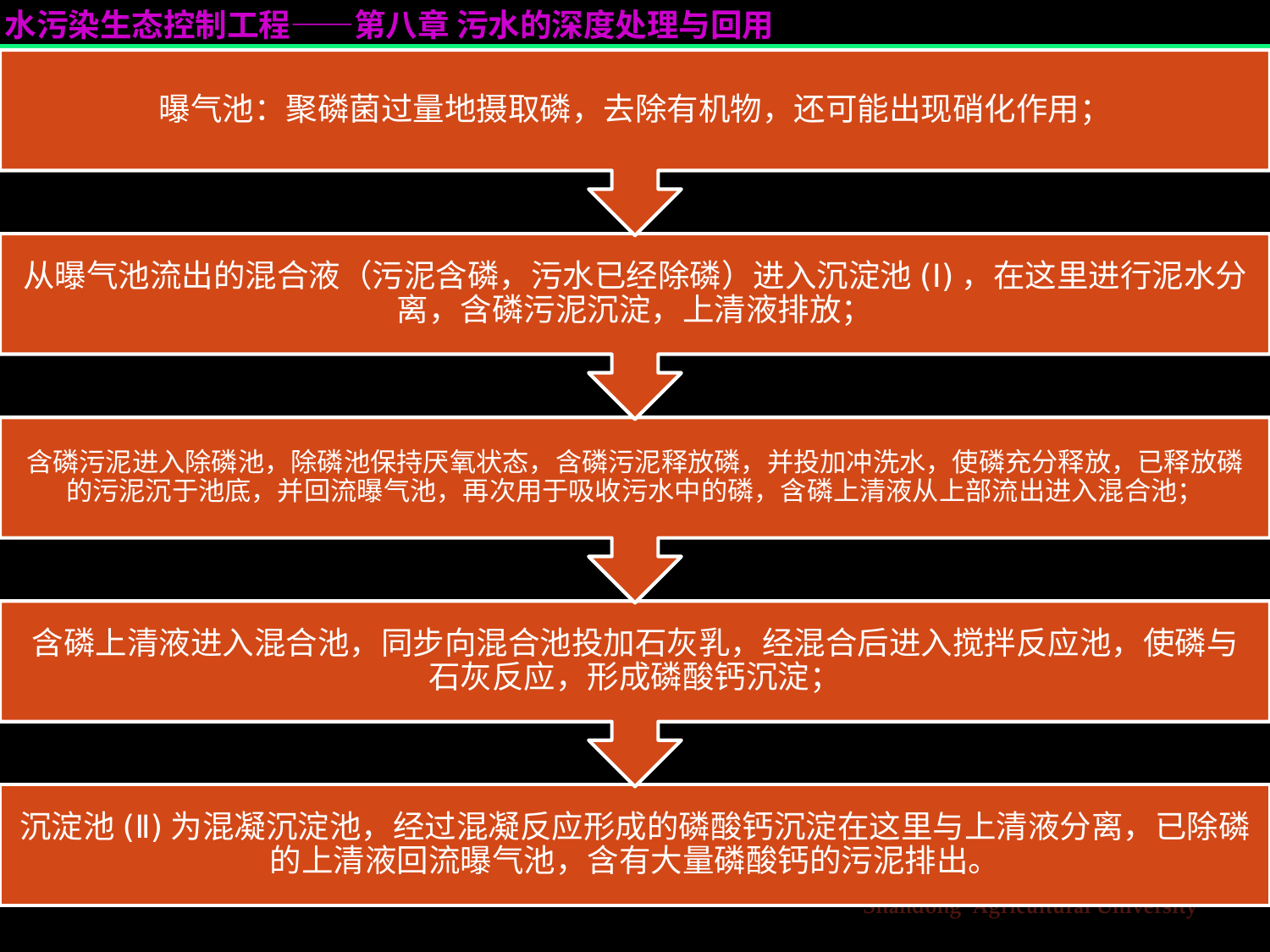

沉淀池(Ⅱ)为混凝沉淀池，经过混凝反应形成的磷酸钙沉淀在这里与上清液分离，已除磷的上清液回流曝气池，含有大量磷酸钙的污泥排出。
含磷上清液进入混合池，同步向混合池投加石灰乳，经混合后进入搅拌反应池，使磷与石灰反应，形成磷酸钙沉淀；
含磷污泥进入除磷池，除磷池保持厌氧状态，含磷污泥释放磷，并投加冲洗水，使磷充分释放，已释放磷的污泥沉于池底，并回流曝气池，再次用于吸收污水中的磷，含磷上清液从上部流出进入混合池；
从曝气池流出的混合液（污泥含磷，污水已经除磷）进入沉淀池(Ⅰ)，在这里进行泥水分离，含磷污泥沉淀，上清液排放；
曝气池：聚磷菌过量地摄取磷，去除有机物，还可能出现硝化作用；